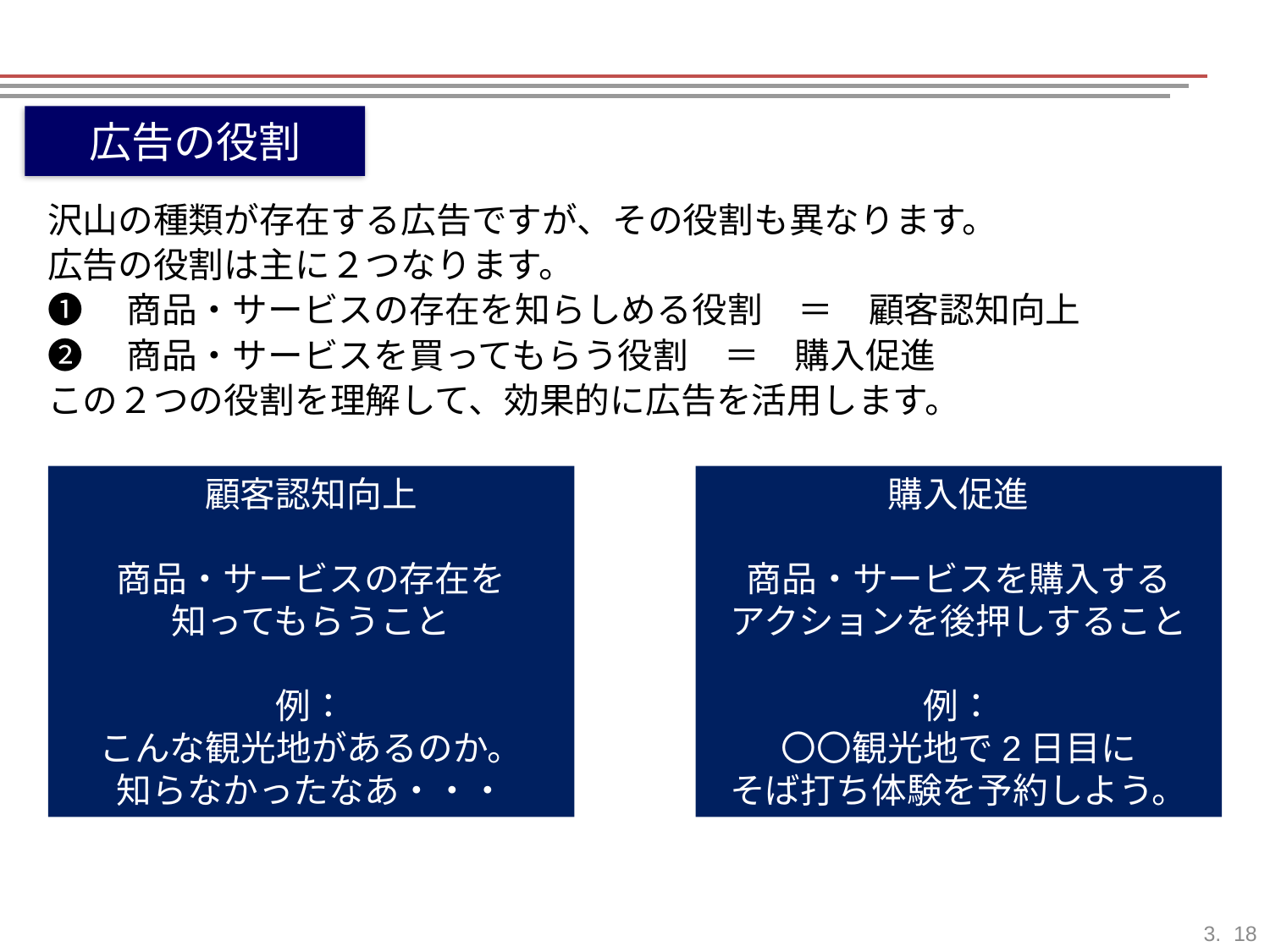

広告の役割
沢山の種類が存在する広告ですが、その役割も異なります。
広告の役割は主に２つなります。
❶　商品・サービスの存在を知らしめる役割　＝　顧客認知向上
❷　商品・サービスを買ってもらう役割　＝　購入促進
この２つの役割を理解して、効果的に広告を活用します。
顧客認知向上

商品・サービスの存在を
知ってもらうこと

例：
こんな観光地があるのか。
知らなかったなあ・・・
購入促進

商品・サービスを購入する
アクションを後押しすること

例：
〇〇観光地で2日目に
そば打ち体験を予約しよう。
18